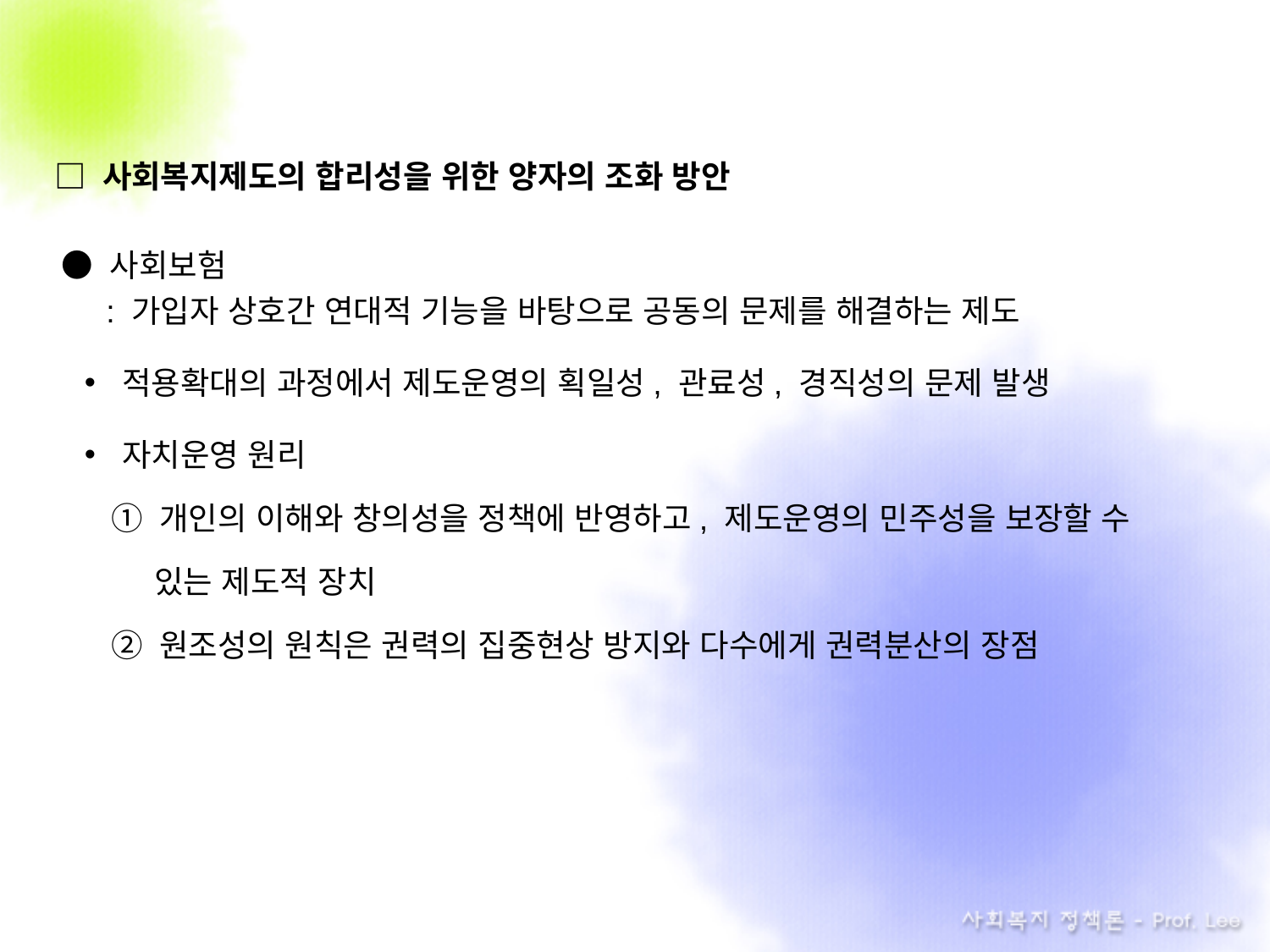

□ 사회복지제도의 합리성을 위한 양자의 조화 방안

● 사회보험
     : 가입자 상호간 연대적 기능을 바탕으로 공동의 문제를 해결하는 제도
적용확대의 과정에서 제도운영의 획일성, 관료성, 경직성의 문제 발생
자치운영 원리
   ① 개인의 이해와 창의성을 정책에 반영하고, 제도운영의 민주성을 보장할 수
       있는 제도적 장치
   ② 원조성의 원칙은 권력의 집중현상 방지와 다수에게 권력분산의 장점